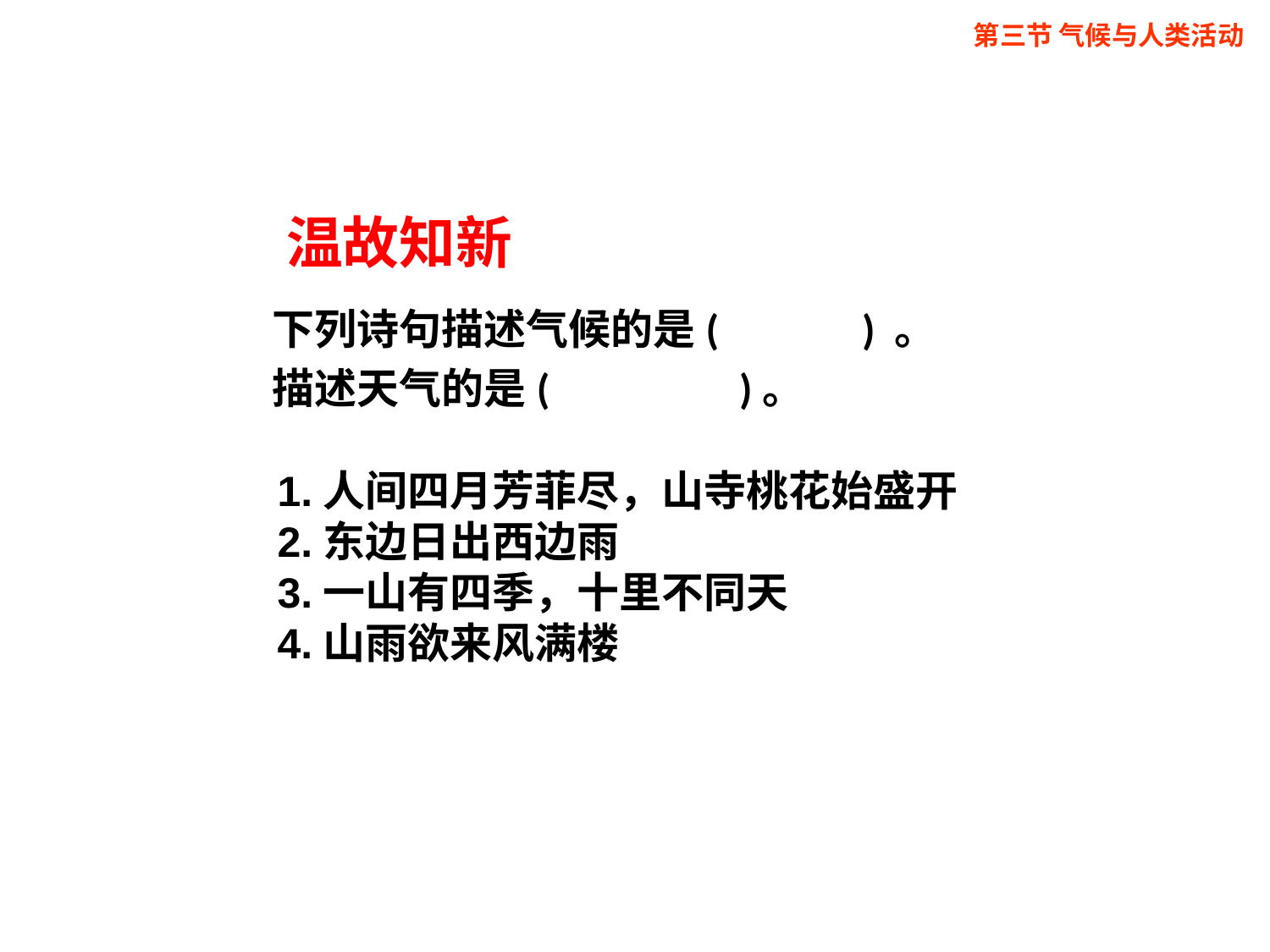

第三节 气候与人类活动
# 温故知新
　　下列诗句描述气候的是(  　　  ) 。
　　描述天气的是(　　　　)。
1.人间四月芳菲尽，山寺桃花始盛开
2.东边日出西边雨
3.一山有四季，十里不同天
4.山雨欲来风满楼